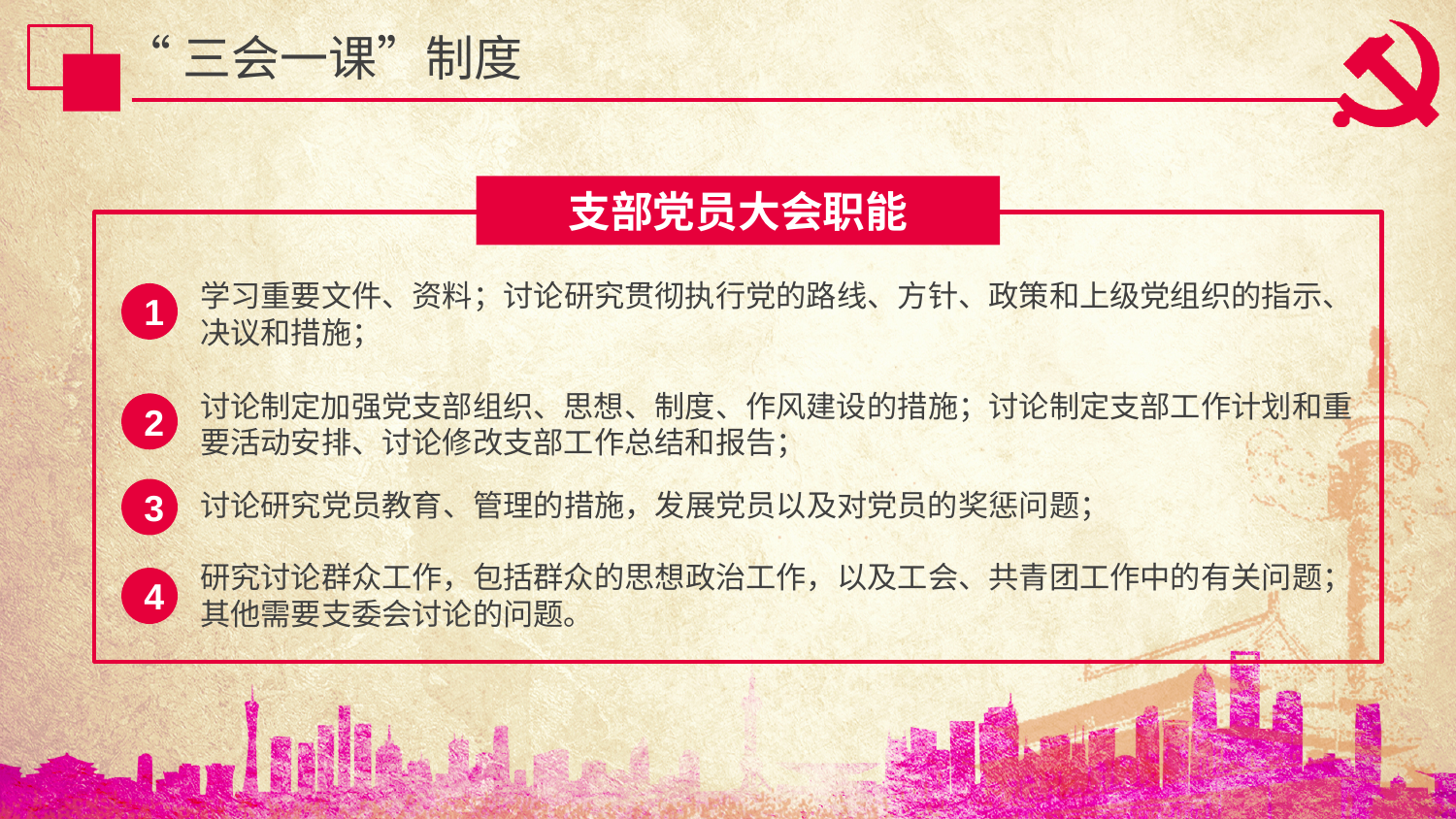

支部党员大会职能

学习重要文件、资料；讨论研究贯彻执行党的路线、方针、政策和上级党组织的指示、决议和措施；
1
讨论制定加强党支部组织、思想、制度、作风建设的措施；讨论制定支部工作计划和重要活动安排、讨论修改支部工作总结和报告；
2
3
讨论研究党员教育、管理的措施，发展党员以及对党员的奖惩问题；
研究讨论群众工作，包括群众的思想政治工作，以及工会、共青团工作中的有关问题；其他需要支委会讨论的问题。
4